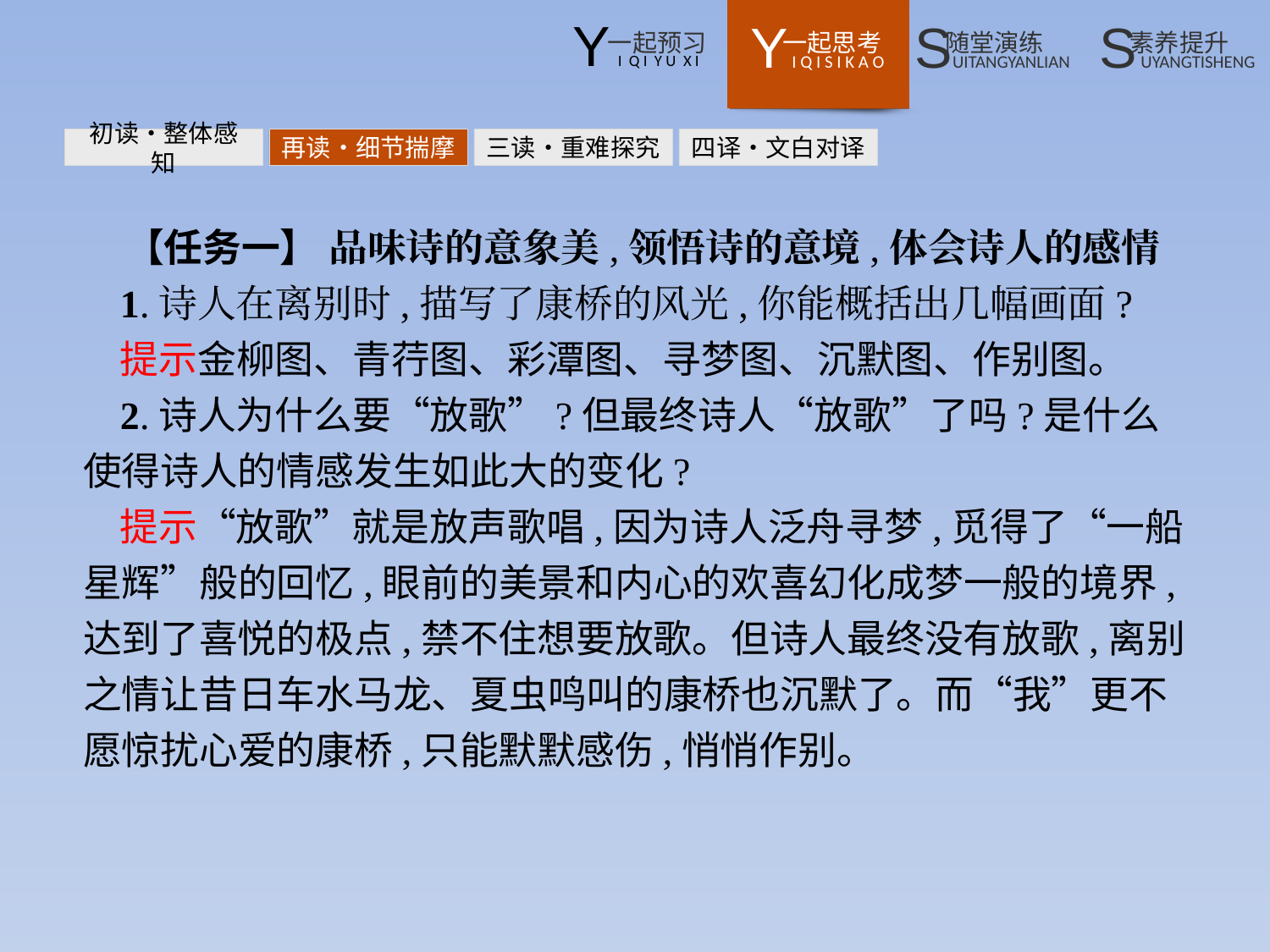

初读•整体感知
再读•细节揣摩
三读•重难探究
四译•文白对译
【任务一】 品味诗的意象美,领悟诗的意境,体会诗人的感情
1.诗人在离别时,描写了康桥的风光,你能概括出几幅画面?
提示金柳图、青荇图、彩潭图、寻梦图、沉默图、作别图。
2.诗人为什么要“放歌”?但最终诗人“放歌”了吗?是什么使得诗人的情感发生如此大的变化?
提示“放歌”就是放声歌唱,因为诗人泛舟寻梦,觅得了“一船星辉”般的回忆,眼前的美景和内心的欢喜幻化成梦一般的境界,达到了喜悦的极点,禁不住想要放歌。但诗人最终没有放歌,离别之情让昔日车水马龙、夏虫鸣叫的康桥也沉默了。而“我”更不愿惊扰心爱的康桥,只能默默感伤,悄悄作别。